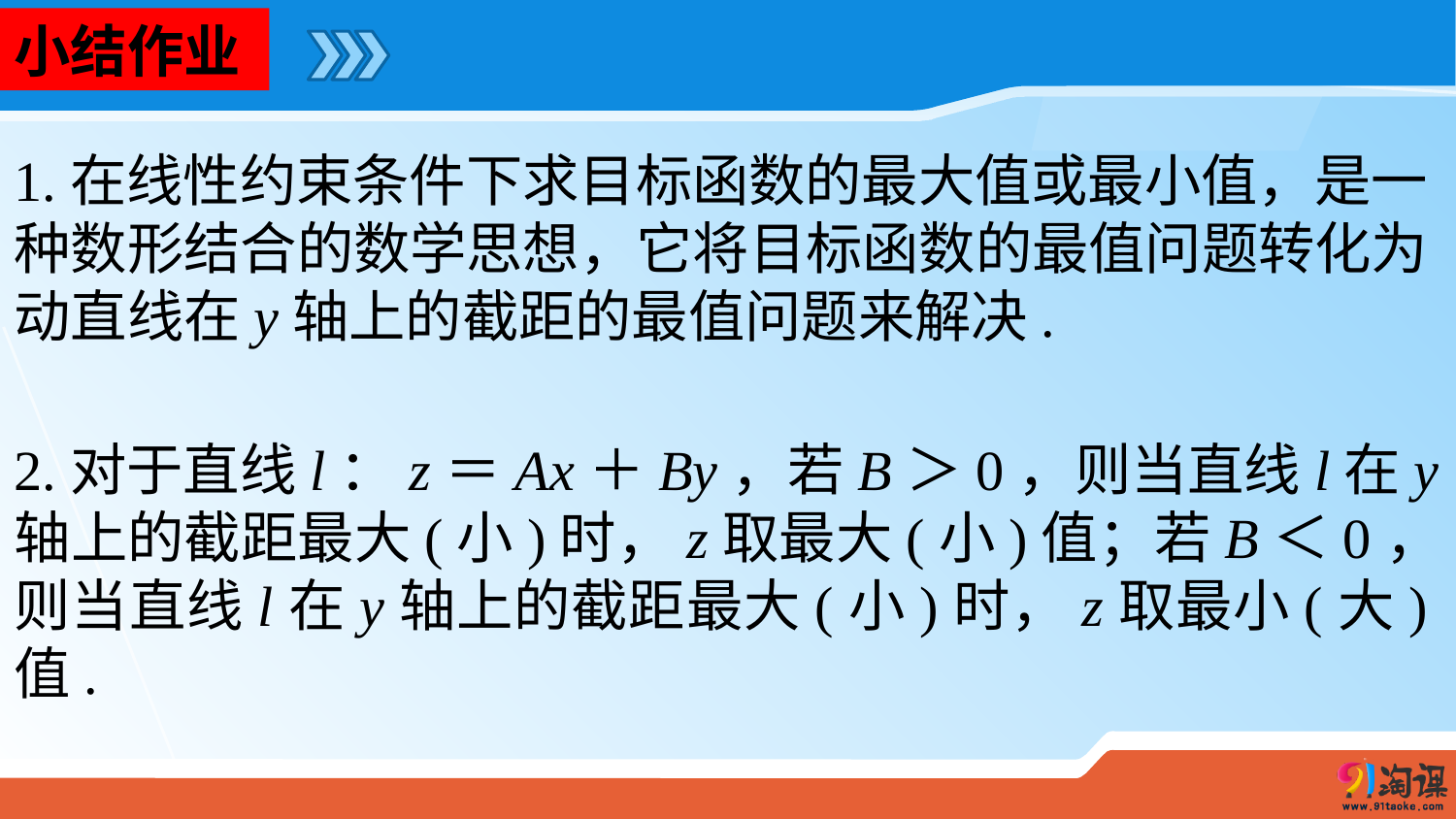

小结作业
1.在线性约束条件下求目标函数的最大值或最小值，是一种数形结合的数学思想，它将目标函数的最值问题转化为动直线在y轴上的截距的最值问题来解决.

2.对于直线l：z＝Ax＋By，若B＞0，则当直线l在y轴上的截距最大(小)时，z取最大(小)值；若B＜0，则当直线l在y轴上的截距最大(小)时，z取最小(大)值.